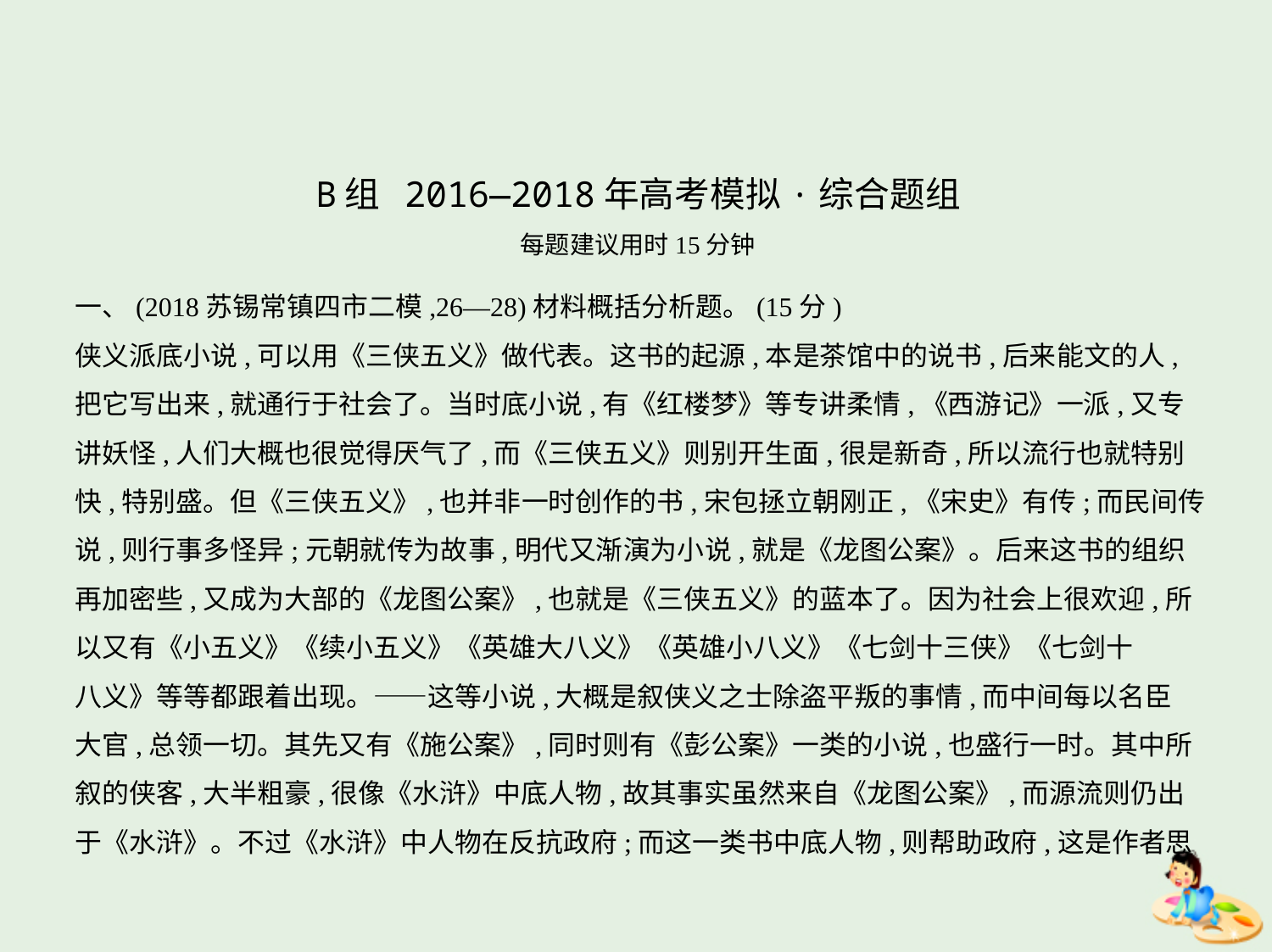

B组  2016—2018年高考模拟·综合题组
每题建议用时15分钟
一、(2018苏锡常镇四市二模,26—28)材料概括分析题。(15分)
侠义派底小说,可以用《三侠五义》做代表。这书的起源,本是茶馆中的说书,后来能文的人,
把它写出来,就通行于社会了。当时底小说,有《红楼梦》等专讲柔情,《西游记》一派,又专
讲妖怪,人们大概也很觉得厌气了,而《三侠五义》则别开生面,很是新奇,所以流行也就特别
快,特别盛。但《三侠五义》,也并非一时创作的书,宋包拯立朝刚正,《宋史》有传;而民间传
说,则行事多怪异;元朝就传为故事,明代又渐演为小说,就是《龙图公案》。后来这书的组织
再加密些,又成为大部的《龙图公案》,也就是《三侠五义》的蓝本了。因为社会上很欢迎,所
以又有《小五义》《续小五义》《英雄大八义》《英雄小八义》《七剑十三侠》《七剑十
八义》等等都跟着出现。——这等小说,大概是叙侠义之士除盗平叛的事情,而中间每以名臣
大官,总领一切。其先又有《施公案》,同时则有《彭公案》一类的小说,也盛行一时。其中所
叙的侠客,大半粗豪,很像《水浒》中底人物,故其事实虽然来自《龙图公案》,而源流则仍出
于《水浒》。不过《水浒》中人物在反抗政府;而这一类书中底人物,则帮助政府,这是作者思